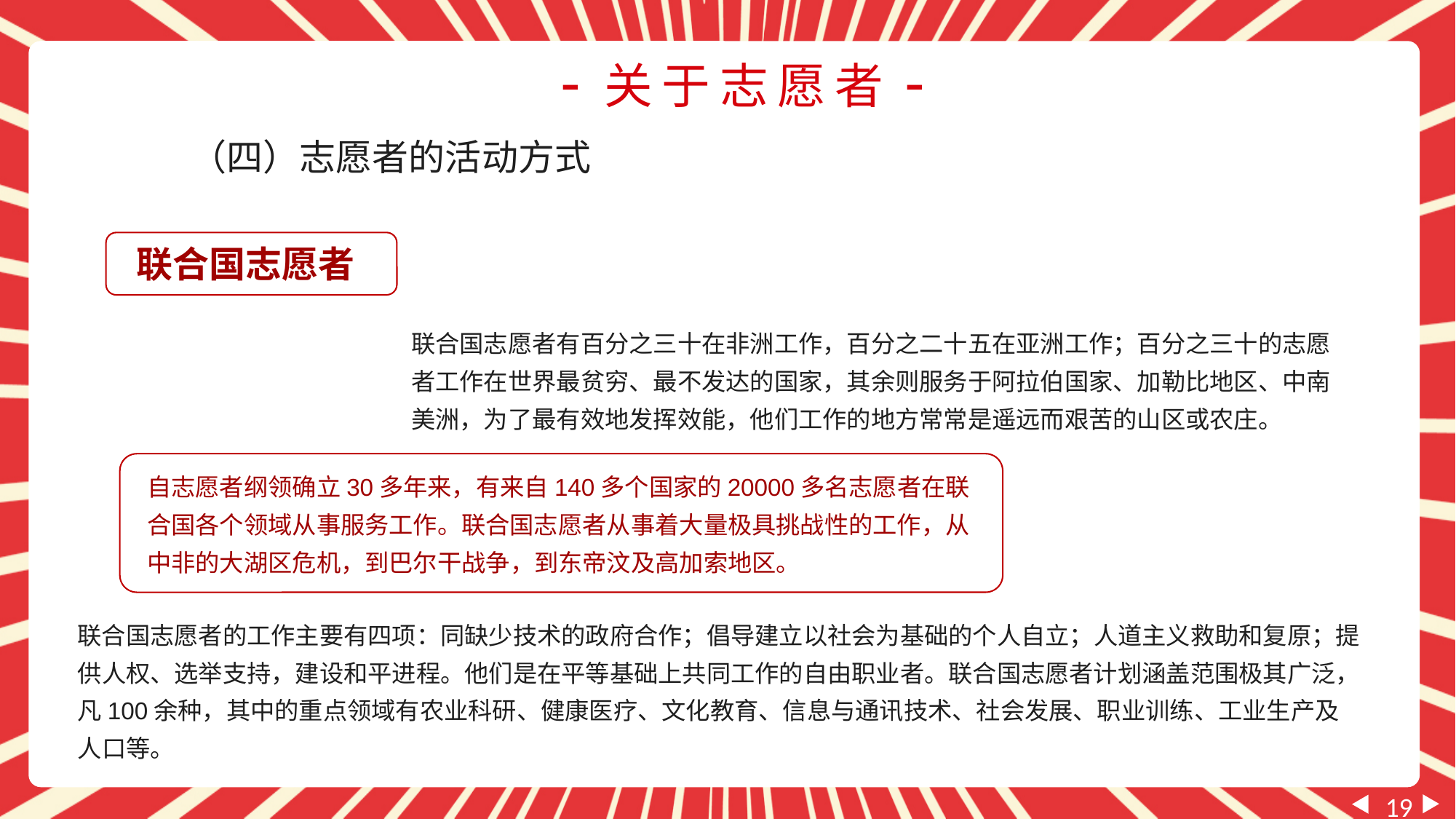

-关于志愿者-
（四）志愿者的活动方式

联合国志愿者
联合国志愿者有百分之三十在非洲工作，百分之二十五在亚洲工作；百分之三十的志愿者工作在世界最贫穷、最不发达的国家，其余则服务于阿拉伯国家、加勒比地区、中南美洲，为了最有效地发挥效能，他们工作的地方常常是遥远而艰苦的山区或农庄。

自志愿者纲领确立30多年来，有来自140多个国家的20000多名志愿者在联合国各个领域从事服务工作。联合国志愿者从事着大量极具挑战性的工作，从中非的大湖区危机，到巴尔干战争，到东帝汶及高加索地区。
联合国志愿者的工作主要有四项：同缺少技术的政府合作；倡导建立以社会为基础的个人自立；人道主义救助和复原；提供人权、选举支持，建设和平进程。他们是在平等基础上共同工作的自由职业者。联合国志愿者计划涵盖范围极其广泛，凡100余种，其中的重点领域有农业科研、健康医疗、文化教育、信息与通讯技术、社会发展、职业训练、工业生产及人口等。